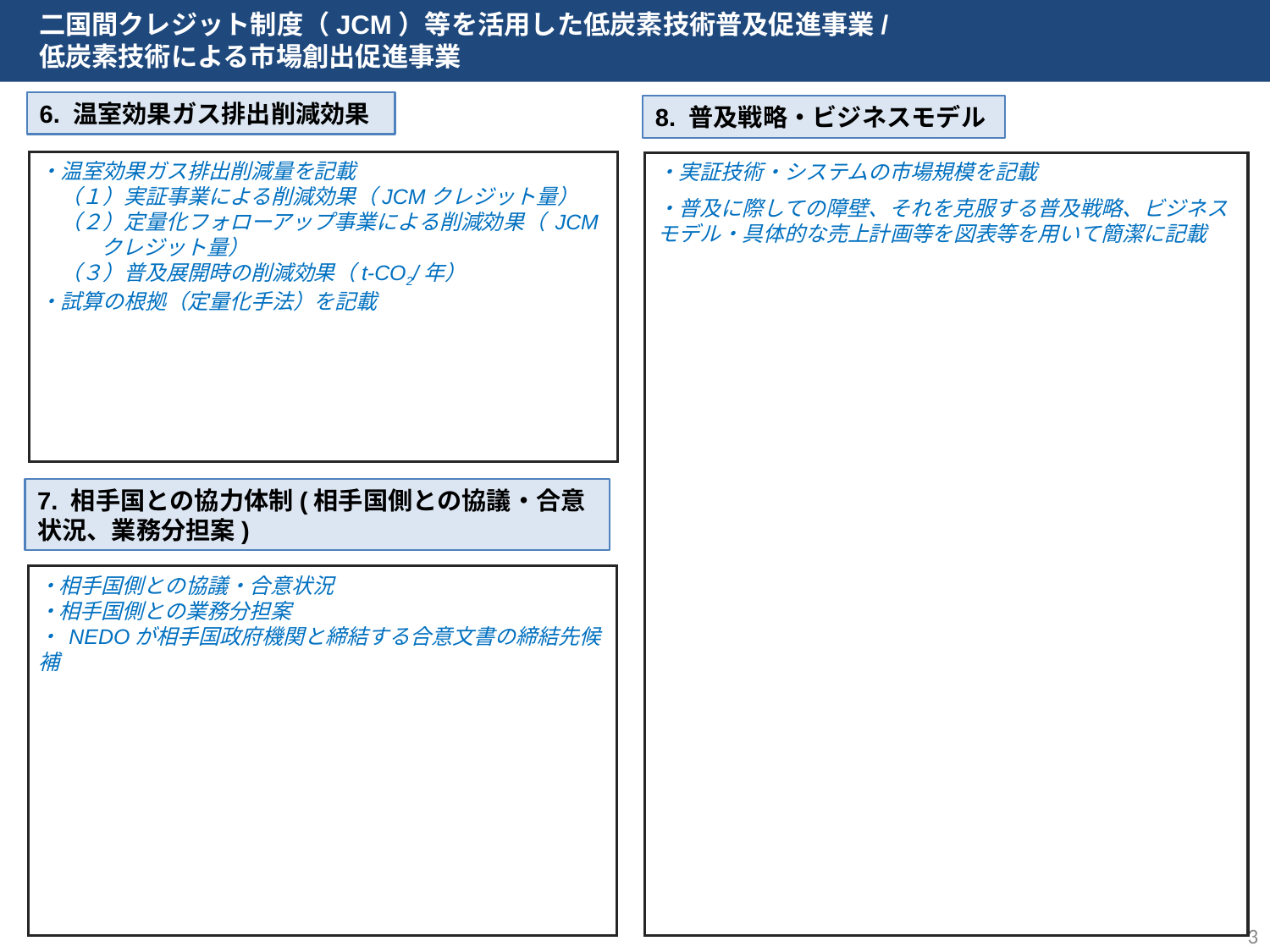

二国間クレジット制度（JCM）等を活用した低炭素技術普及促進事業/
　低炭素技術による市場創出促進事業

6. 温室効果ガス排出削減効果
8. 普及戦略・ビジネスモデル
・温室効果ガス排出削減量を記載
　（１）実証事業による削減効果（JCMクレジット量）
　（２）定量化フォローアップ事業による削減効果（ JCMクレジット量）
　（３）普及展開時の削減効果（t-CO2/年）
・試算の根拠（定量化手法）を記載
・実証技術・システムの市場規模を記載
・普及に際しての障壁、それを克服する普及戦略、ビジネスモデル・具体的な売上計画等を図表等を用いて簡潔に記載

7. 相手国との協力体制(相手国側との協議・合意状況、業務分担案)
・相手国側との協議・合意状況
・相手国側との業務分担案
・ NEDOが相手国政府機関と締結する合意文書の締結先候補

3